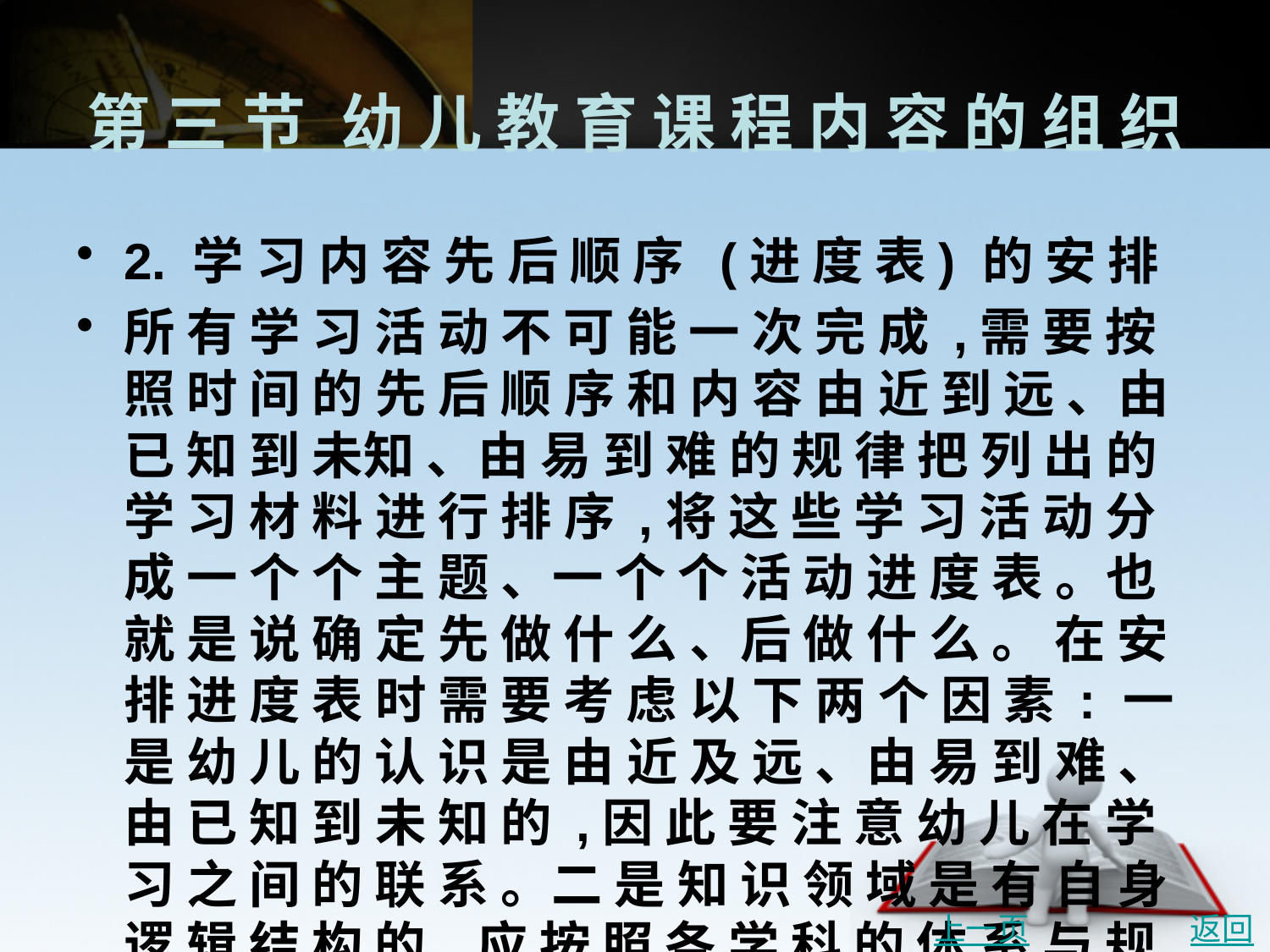

# 第 三 节	幼 儿 教 育 课 程 内 容 的 组 织
2. 学 习 内 容 先 后 顺 序  (进 度 表) 的 安 排
所 有 学 习 活 动 不 可 能 一 次 完 成 ,需 要 按 照 时 间 的 先 后 顺 序 和 内 容 由 近 到 远 、由 已 知 到 未知 、由 易 到 难 的 规 律 把 列 出 的 学 习 材 料 进 行 排 序 ,将 这 些 学 习 活 动 分 成 一 个 个 主 题 、一 个 个 活 动 进 度 表 。也 就 是 说 确 定 先 做 什 么 、后 做 什 么 。 在 安 排 进 度 表 时 需 要 考 虑 以 下 两 个 因 素 : 一 是 幼 儿 的 认 识 是 由 近 及 远 、由 易 到 难 、由 已 知 到 未 知 的 ,因 此 要 注 意 幼 儿 在 学 习 之 间 的 联 系 。二 是 知 识 领 域 是 有 自 身 逻 辑 结 构 的 ,应 按 照 各 学 科 的 体 系 与 规 律 来 确 定 先 学 什 么 、 后 学什 么 ,以 帮 助 幼 儿 获 得 科 学 的 知 识 。

上一页
返回